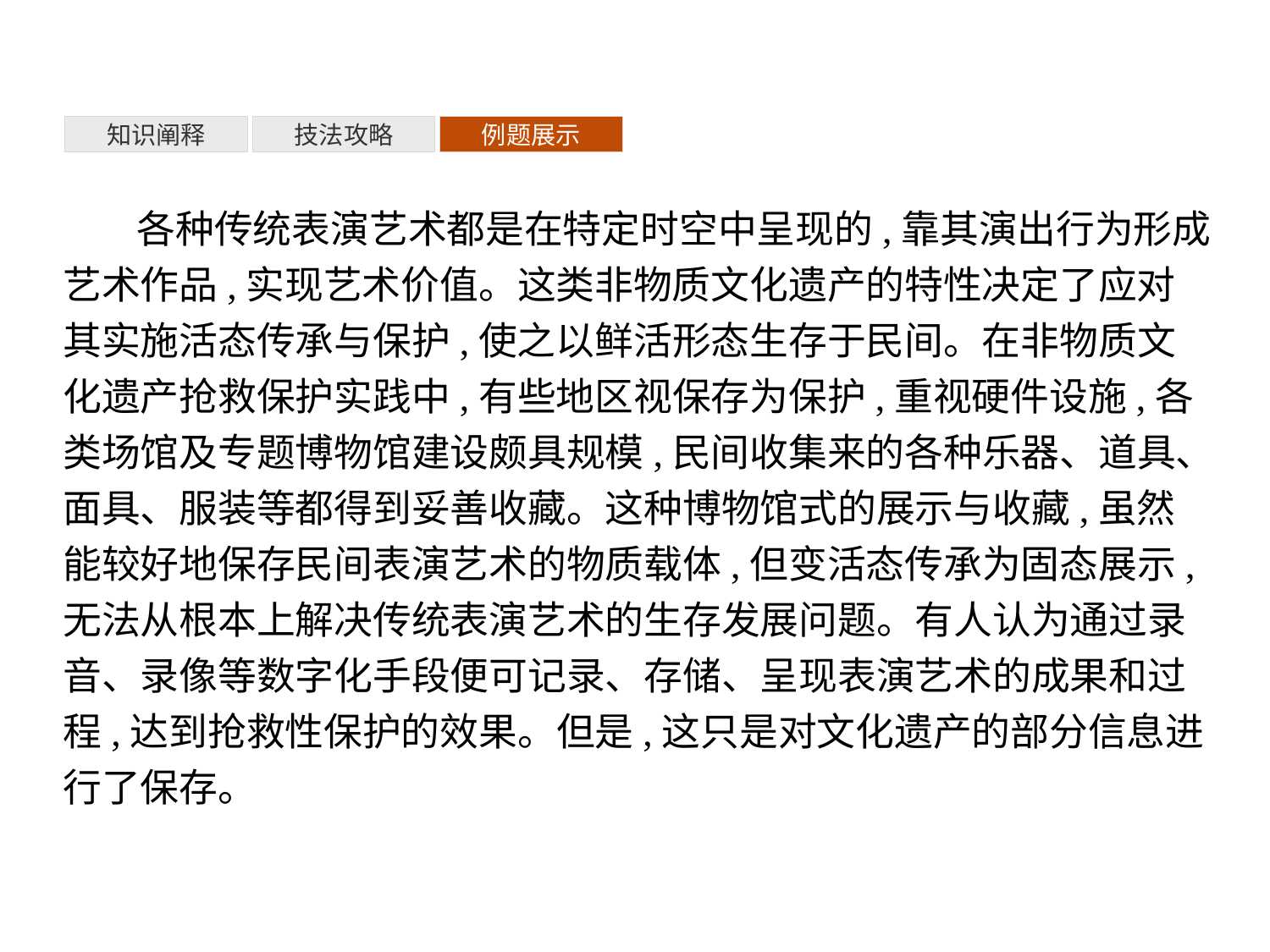

知识阐释
技法攻略
例题展示
各种传统表演艺术都是在特定时空中呈现的,靠其演出行为形成艺术作品,实现艺术价值。这类非物质文化遗产的特性决定了应对其实施活态传承与保护,使之以鲜活形态生存于民间。在非物质文化遗产抢救保护实践中,有些地区视保存为保护,重视硬件设施,各类场馆及专题博物馆建设颇具规模,民间收集来的各种乐器、道具、面具、服装等都得到妥善收藏。这种博物馆式的展示与收藏,虽然能较好地保存民间表演艺术的物质载体,但变活态传承为固态展示,无法从根本上解决传统表演艺术的生存发展问题。有人认为通过录音、录像等数字化手段便可记录、存储、呈现表演艺术的成果和过程,达到抢救性保护的效果。但是,这只是对文化遗产的部分信息进行了保存。